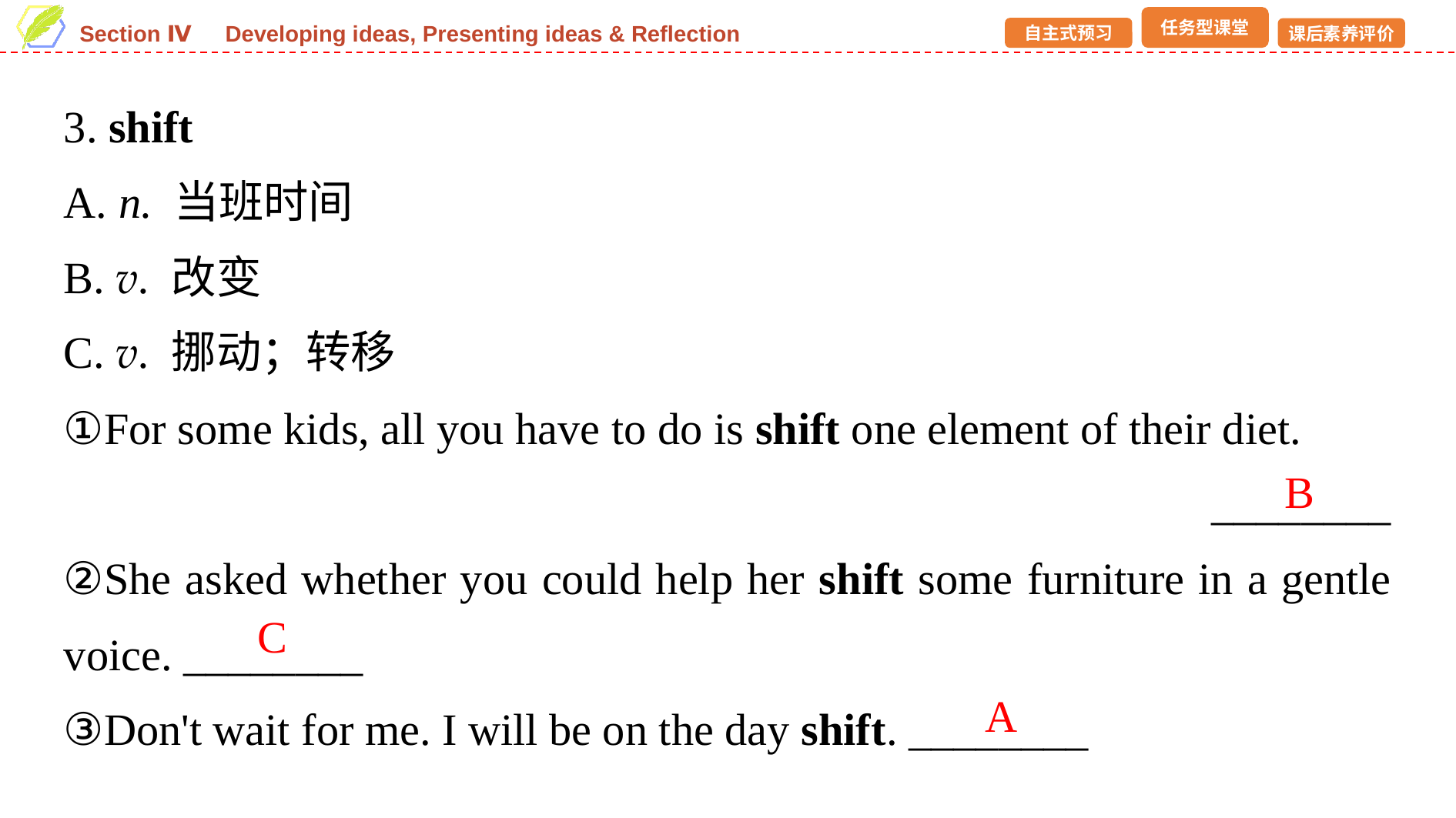

3. shift
A. n. 当班时间
B. v. 改变
C. v. 挪动；转移
①For some kids, all you have to do is shift one element of their diet.
________
②She asked whether you could help her shift some furniture in a gentle voice. ________
③Don't wait for me. I will be on the day shift. ________
B
C
A